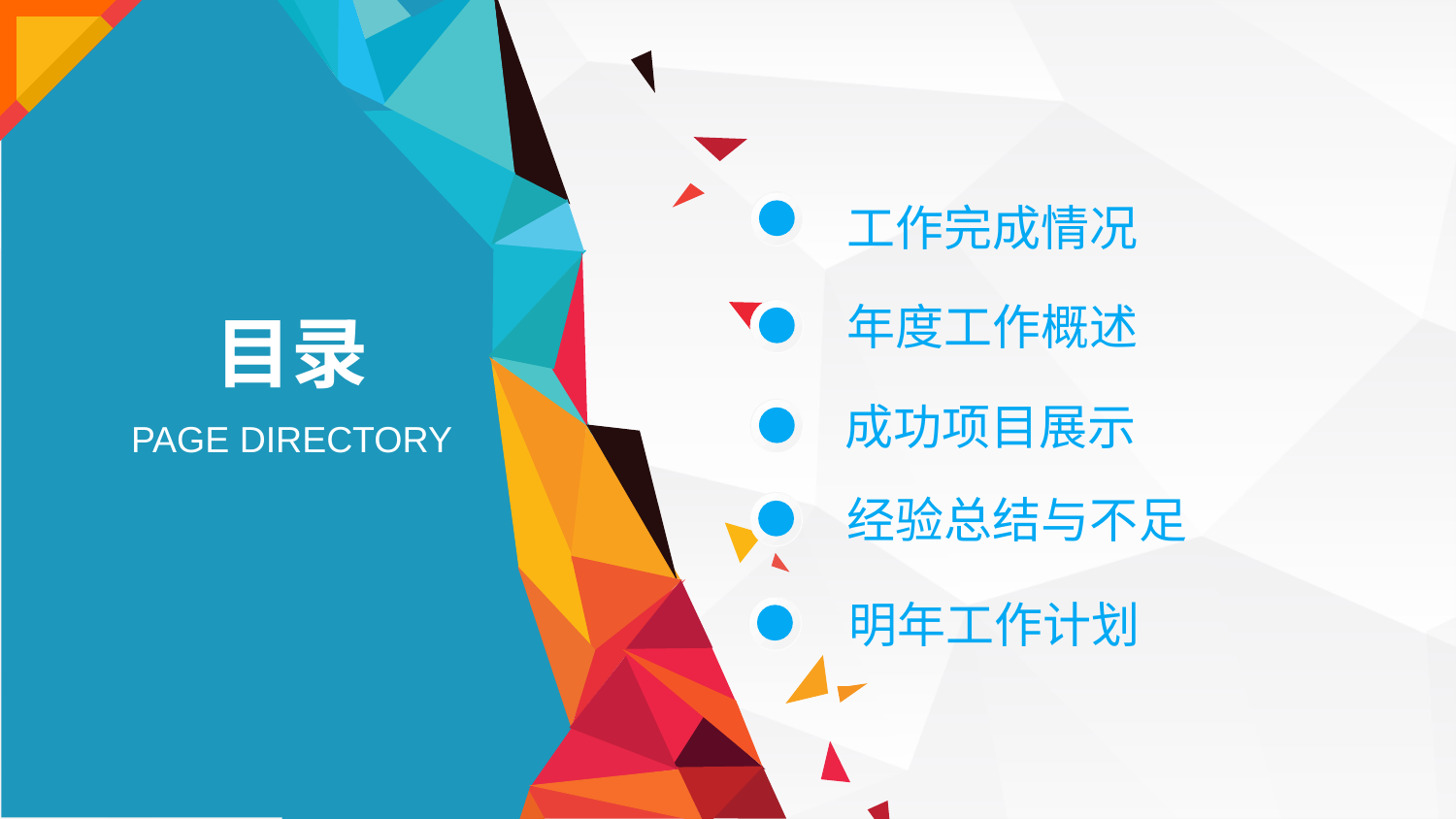

工作完成情况

年度工作概述
目录

成功项目展示

PAGE DIRECTORY

经验总结与不足

明年工作计划